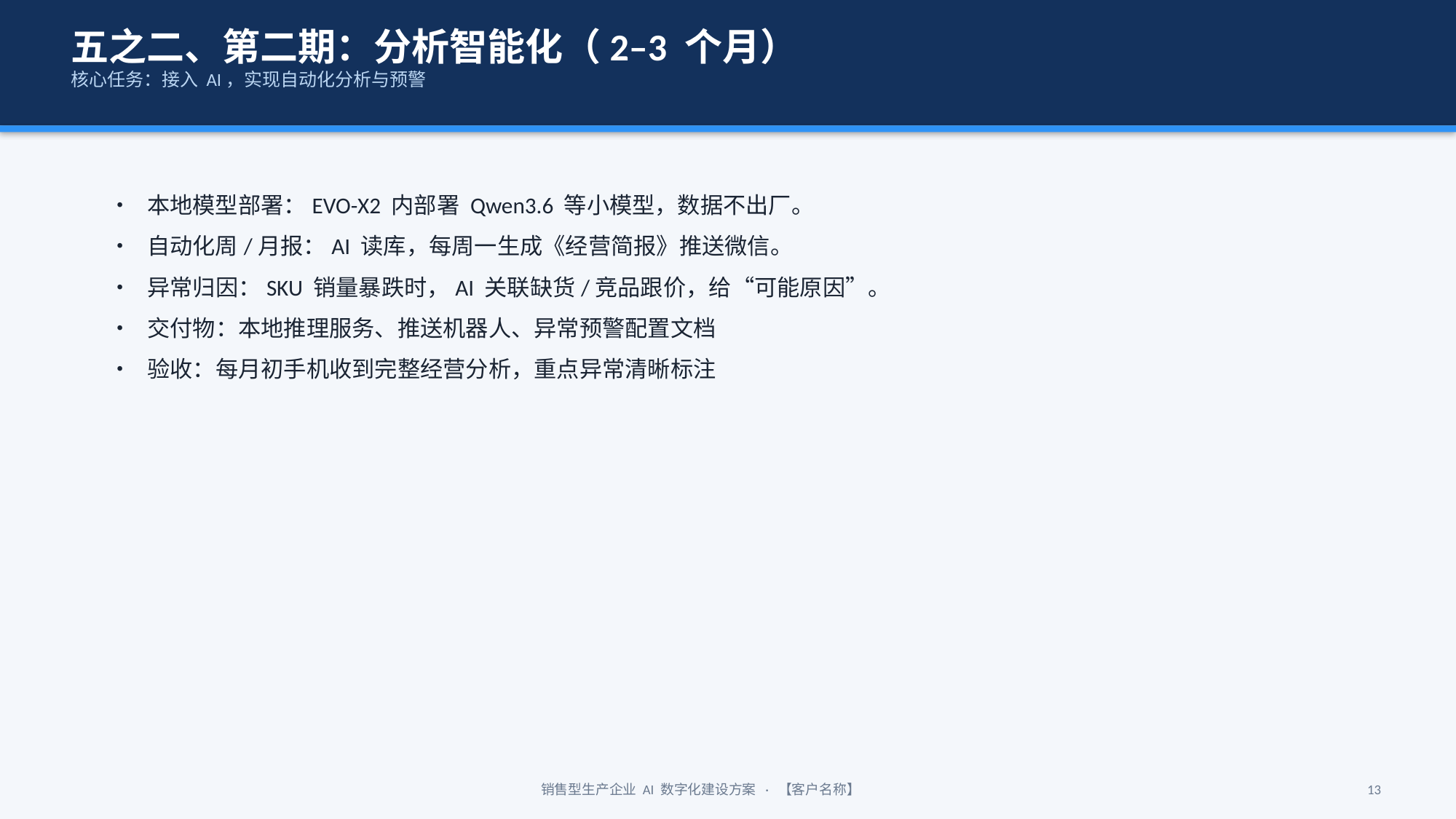

五之二、第二期：分析智能化（2–3 个月）
核心任务：接入 AI，实现自动化分析与预警

•  本地模型部署：EVO-X2 内部署 Qwen3.6 等小模型，数据不出厂。
•  自动化周/月报：AI 读库，每周一生成《经营简报》推送微信。
•  异常归因：SKU 销量暴跌时，AI 关联缺货/竞品跟价，给“可能原因”。
•  交付物：本地推理服务、推送机器人、异常预警配置文档
•  验收：每月初手机收到完整经营分析，重点异常清晰标注
销售型生产企业 AI 数字化建设方案  ·  【客户名称】
13